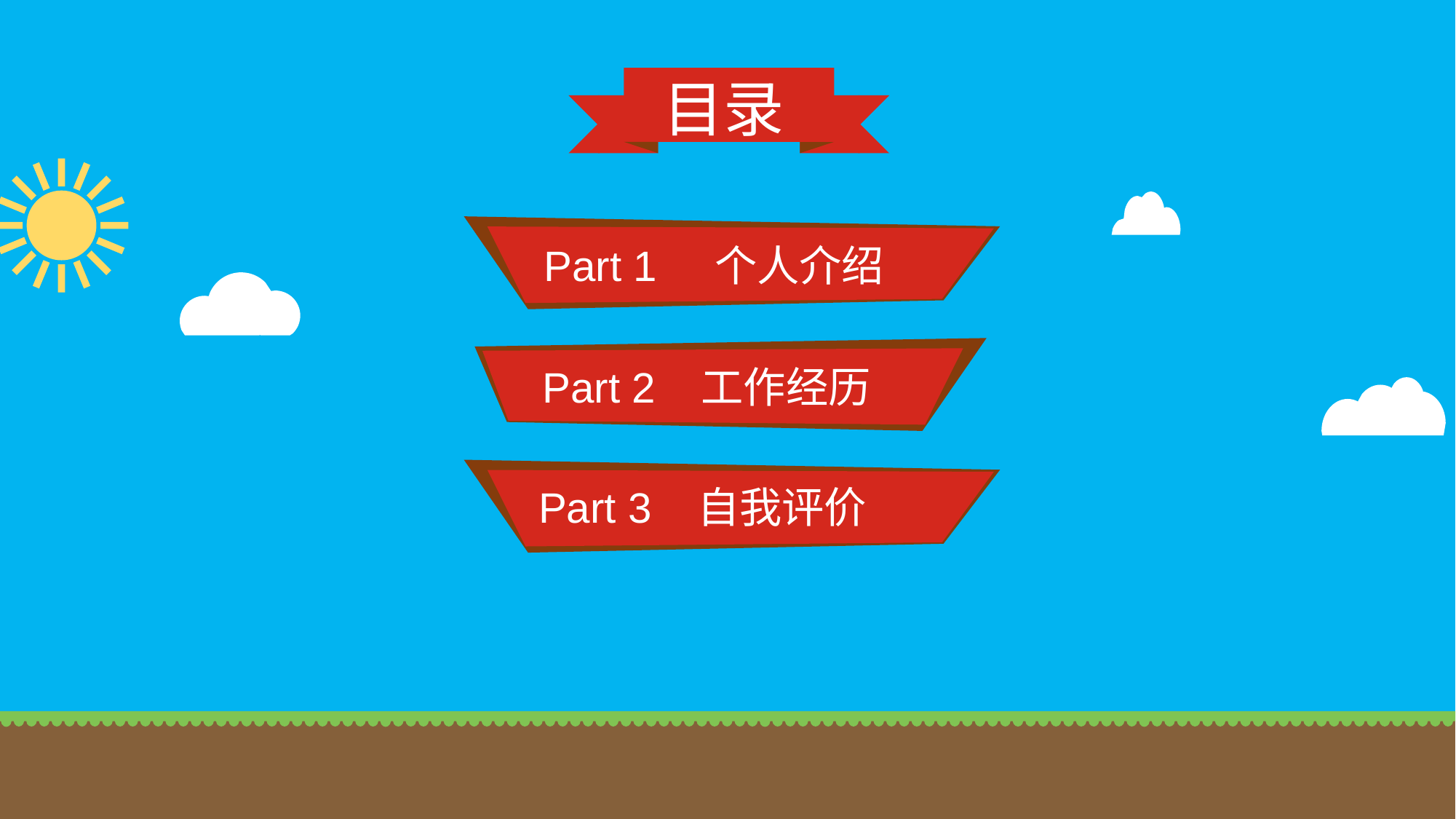

目录

Part 1    个人介绍

Part 2   工作经历

Part 3   自我评价